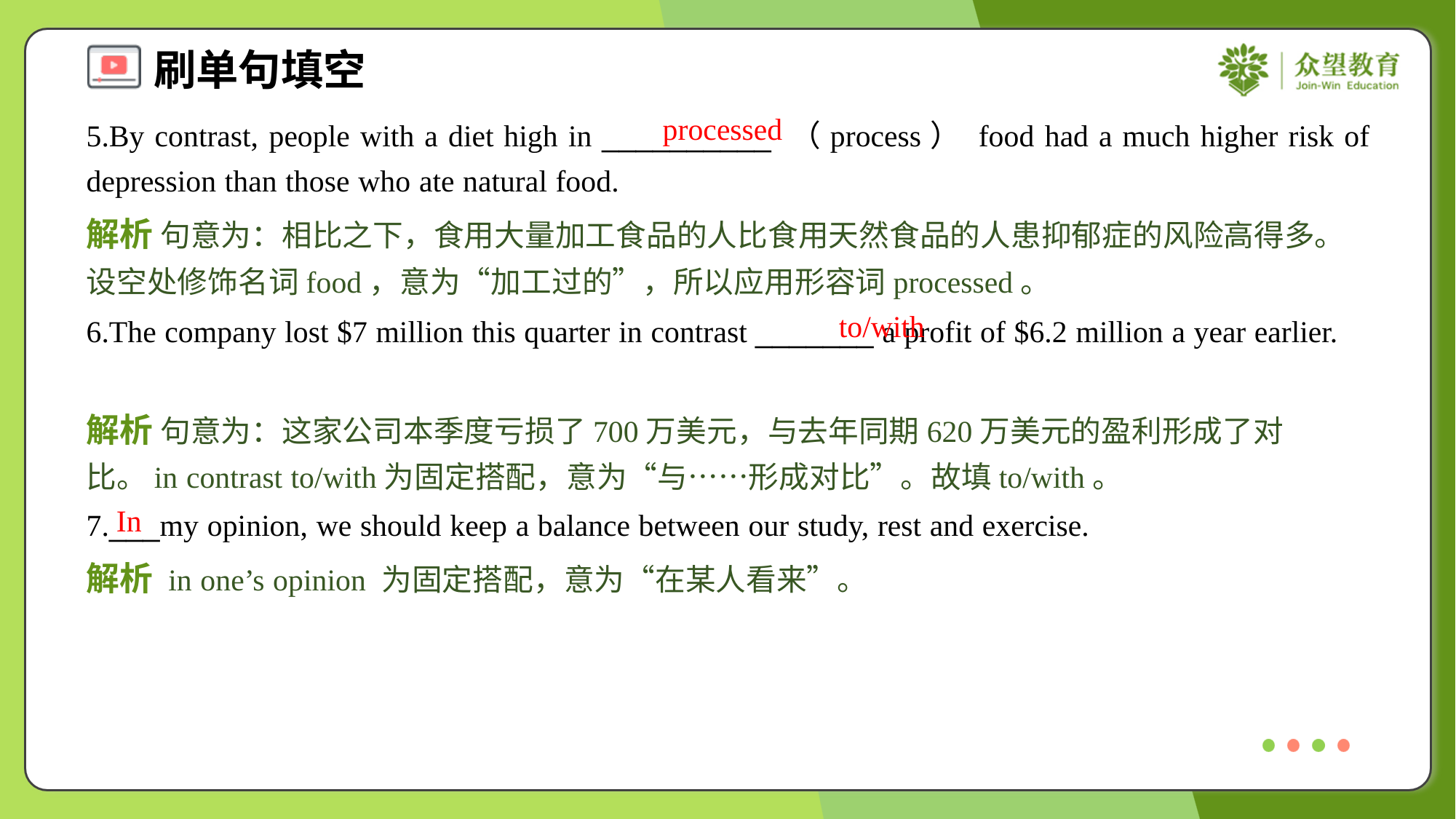

processed
5.By contrast, people with a diet high in __________ （process） food had a much higher risk of depression than those who ate natural food.
解析 句意为：相比之下，食用大量加工食品的人比食用天然食品的人患抑郁症的风险高得多。设空处修饰名词food，意为“加工过的”，所以应用形容词processed。
to/with
6.The company lost $7 million this quarter in contrast _______ a profit of $6.2 million a year earlier.
解析 句意为：这家公司本季度亏损了700万美元，与去年同期620万美元的盈利形成了对比。in contrast to/with为固定搭配，意为“与……形成对比”。故填to/with。
In
7.___my opinion, we should keep a balance between our study, rest and exercise.
解析 in one’s opinion 为固定搭配，意为“在某人看来”。